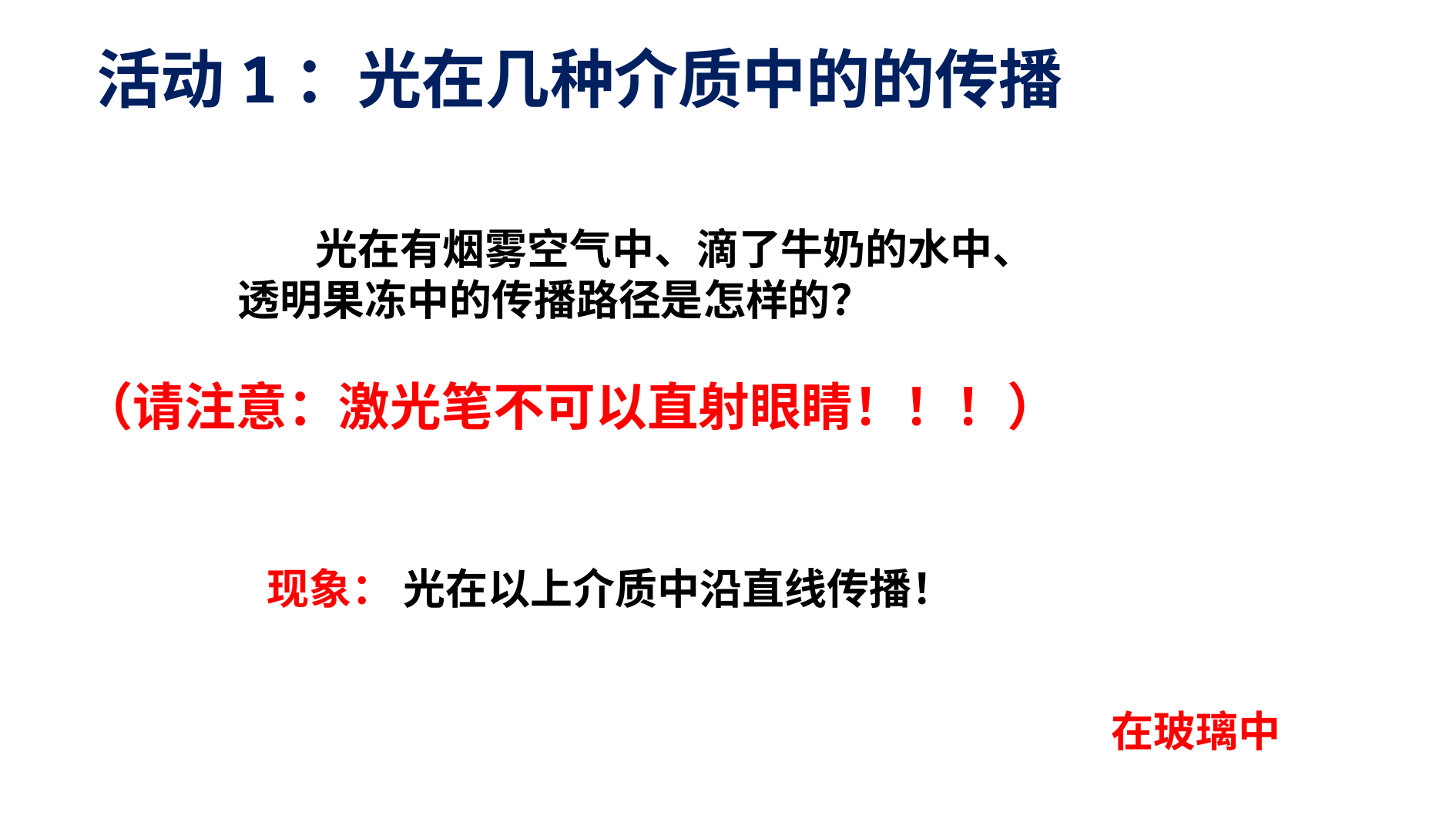

活动1：光在几种介质中的的传播
       光在有烟雾空气中、滴了牛奶的水中、透明果冻中的传播路径是怎样的？
（请注意：激光笔不可以直射眼睛！！！）
   现象： 光在以上介质中沿直线传播！
在玻璃中